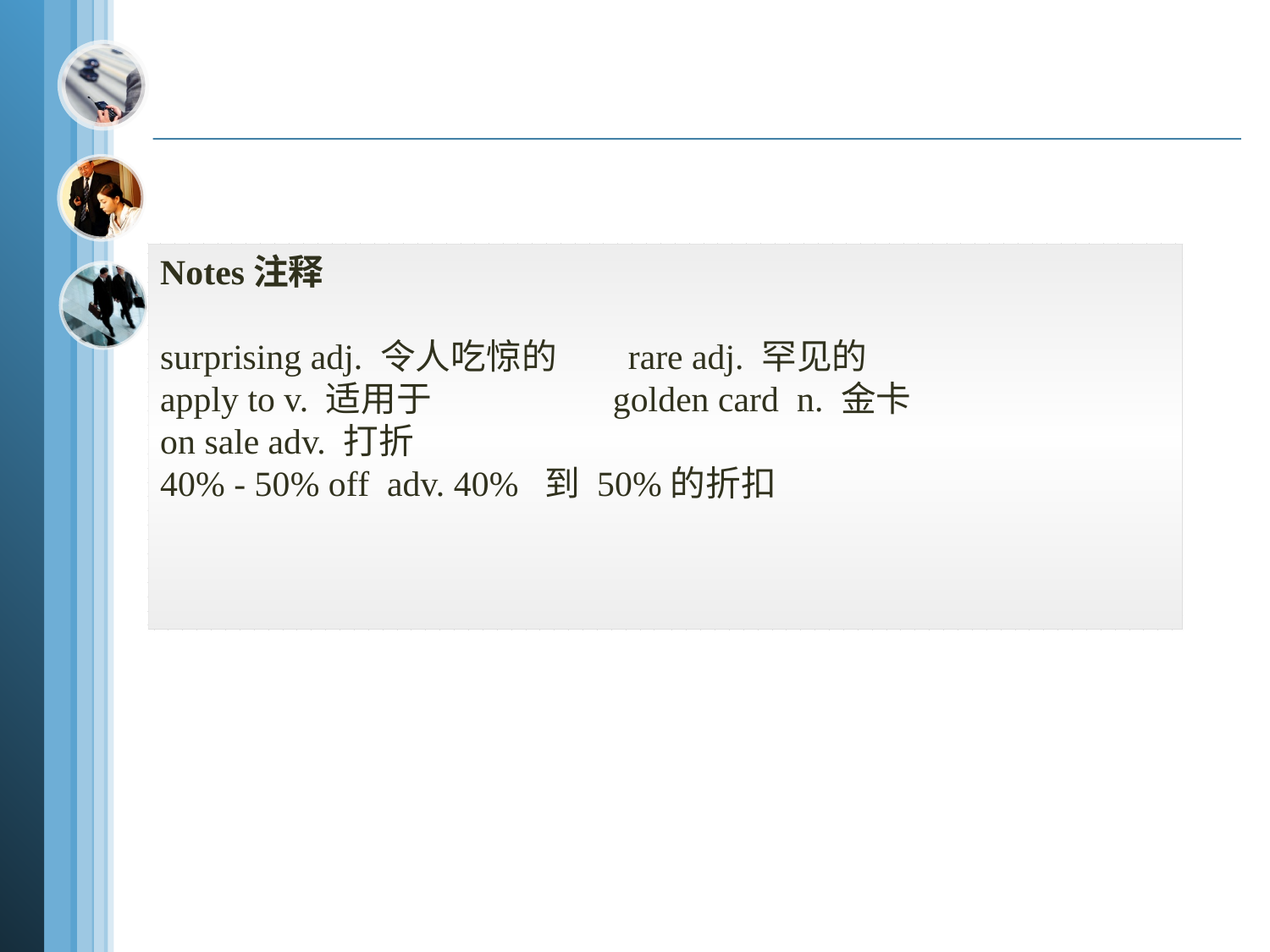

Notes注释

surprising adj. 令人吃惊的        rare adj. 罕见的
apply to v. 适用于                      golden card  n. 金卡
on sale adv. 打折
40% - 50% off  adv. 40%  到 50%的折扣